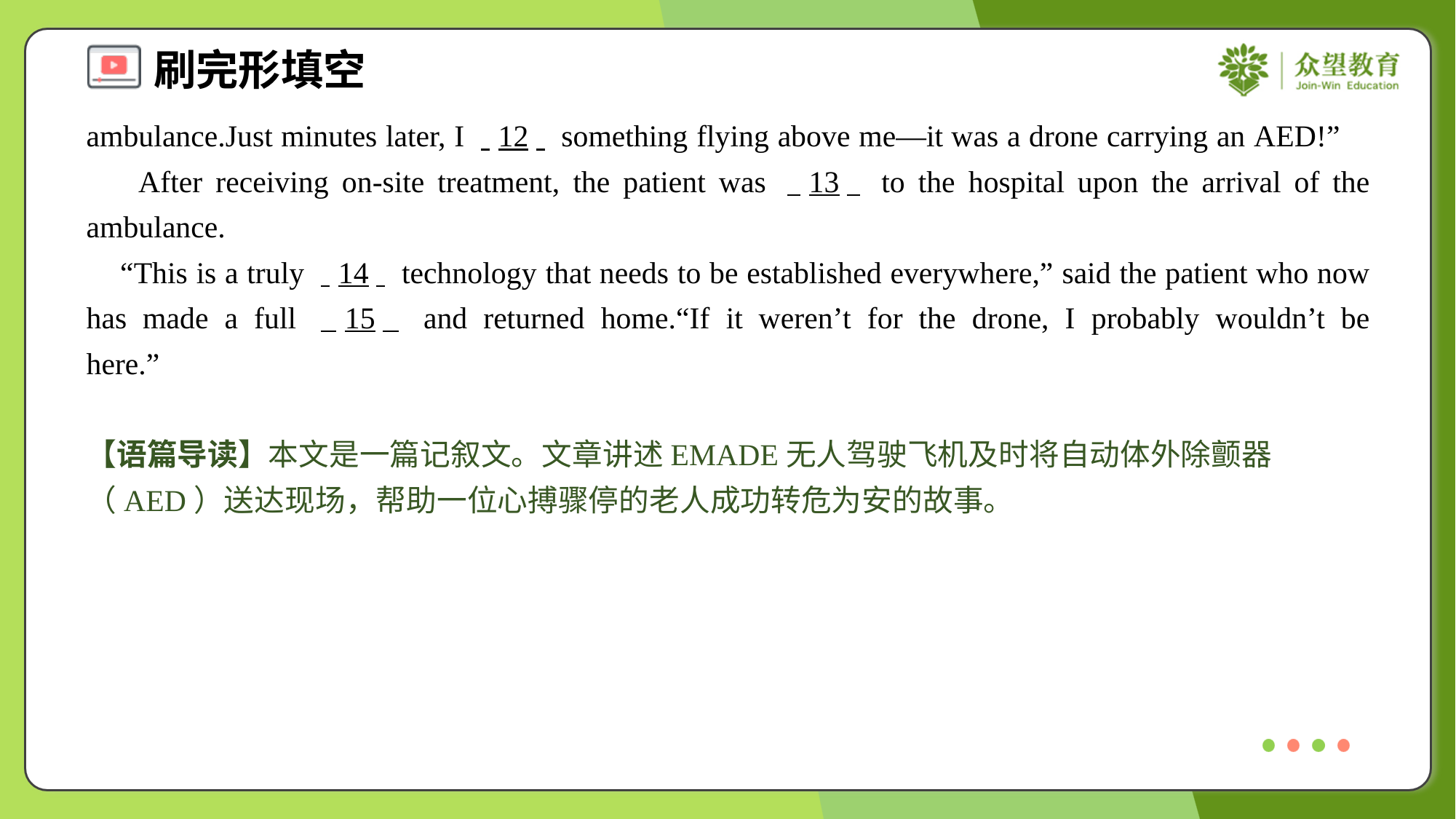

ambulance.Just minutes later, I . .12. . something flying above me—it was a drone carrying an AED!”
    After receiving on-site treatment, the patient was . .13. . to the hospital upon the arrival of the ambulance.
    “This is a truly . .14. . technology that needs to be established everywhere,” said the patient who now has made a full . .15. . and returned home.“If it weren’t for the drone, I probably wouldn’t be here.”#7
【语篇导读】本文是一篇记叙文。文章讲述EMADE无人驾驶飞机及时将自动体外除颤器（AED）送达现场，帮助一位心搏骤停的老人成功转危为安的故事。